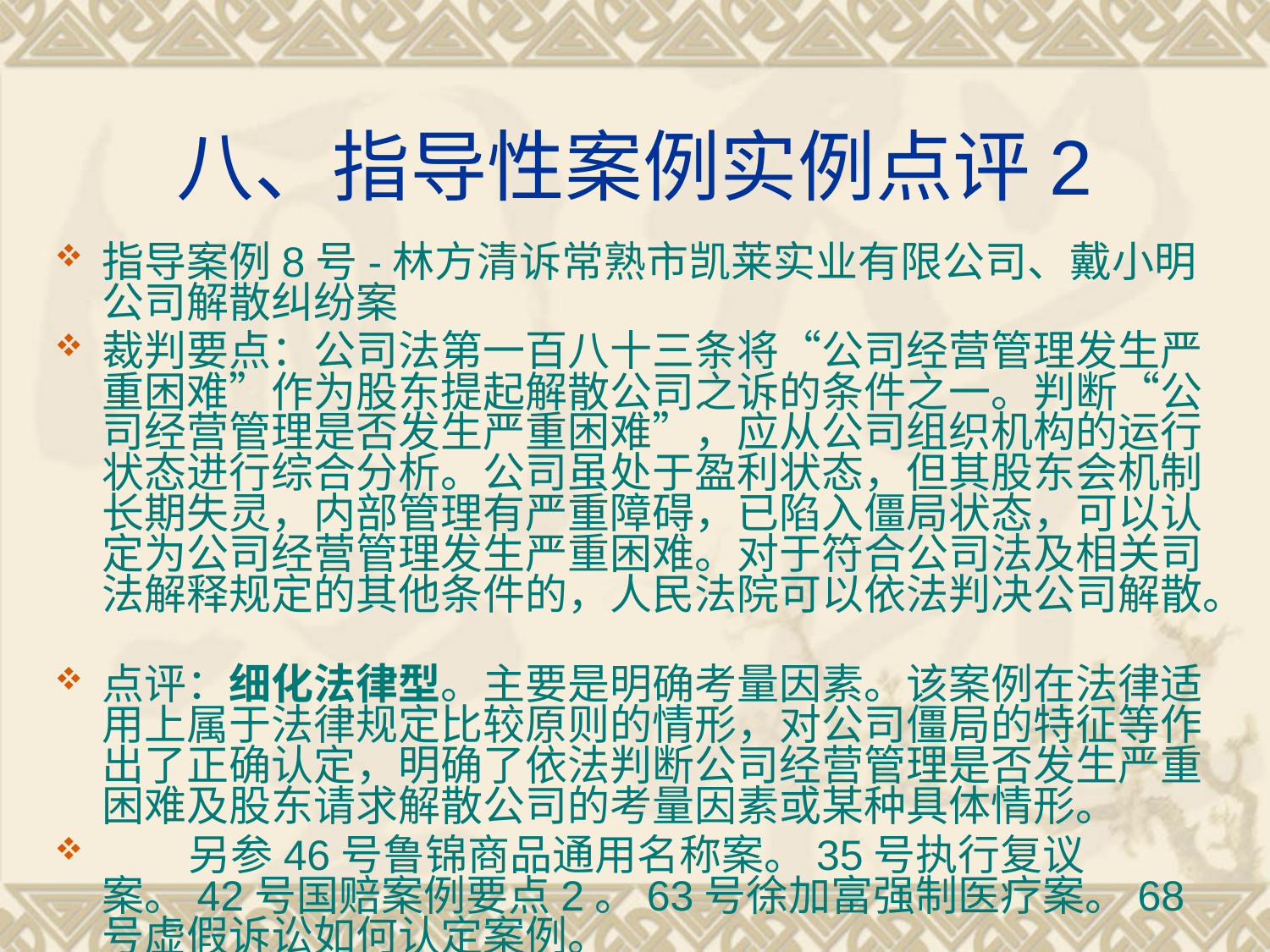

# 八、指导性案例实例点评2
指导案例8号-林方清诉常熟市凯莱实业有限公司、戴小明公司解散纠纷案
裁判要点：公司法第一百八十三条将“公司经营管理发生严重困难”作为股东提起解散公司之诉的条件之一。判断“公司经营管理是否发生严重困难”，应从公司组织机构的运行状态进行综合分析。公司虽处于盈利状态，但其股东会机制长期失灵，内部管理有严重障碍，已陷入僵局状态，可以认定为公司经营管理发生严重困难。对于符合公司法及相关司法解释规定的其他条件的，人民法院可以依法判决公司解散。
点评：细化法律型。主要是明确考量因素。该案例在法律适用上属于法律规定比较原则的情形，对公司僵局的特征等作出了正确认定，明确了依法判断公司经营管理是否发生严重困难及股东请求解散公司的考量因素或某种具体情形。
        另参46号鲁锦商品通用名称案。35号执行复议案。42号国赔案例要点2。63号徐加富强制医疗案。68号虚假诉讼如何认定案例。